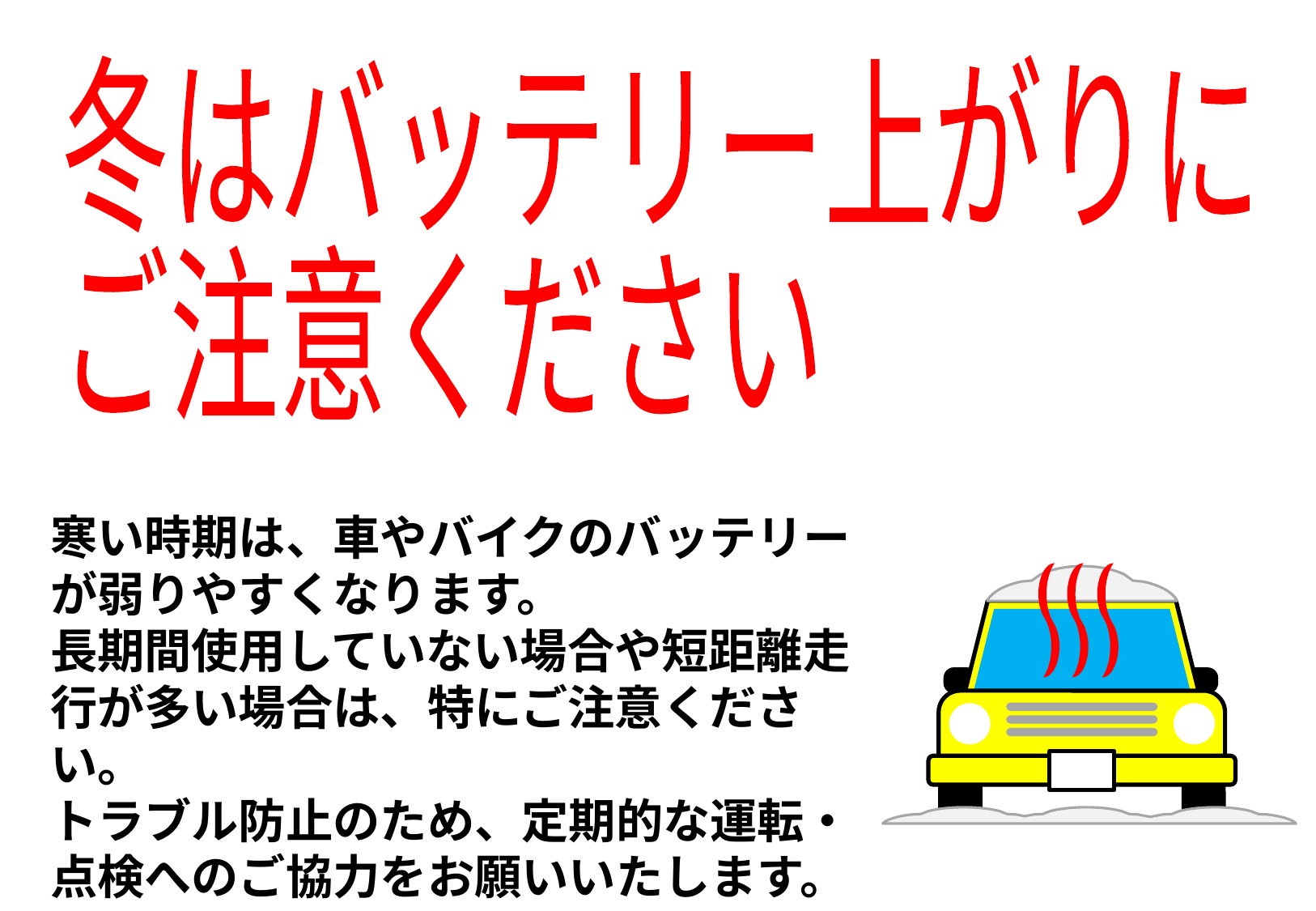

冬はバッテリー上がりに
ご注意ください
寒い時期は、車やバイクのバッテリーが弱りやすくなります。
長期間使用していない場合や短距離走行が多い場合は、特にご注意ください。
トラブル防止のため、定期的な運転・点検へのご協力をお願いいたします。